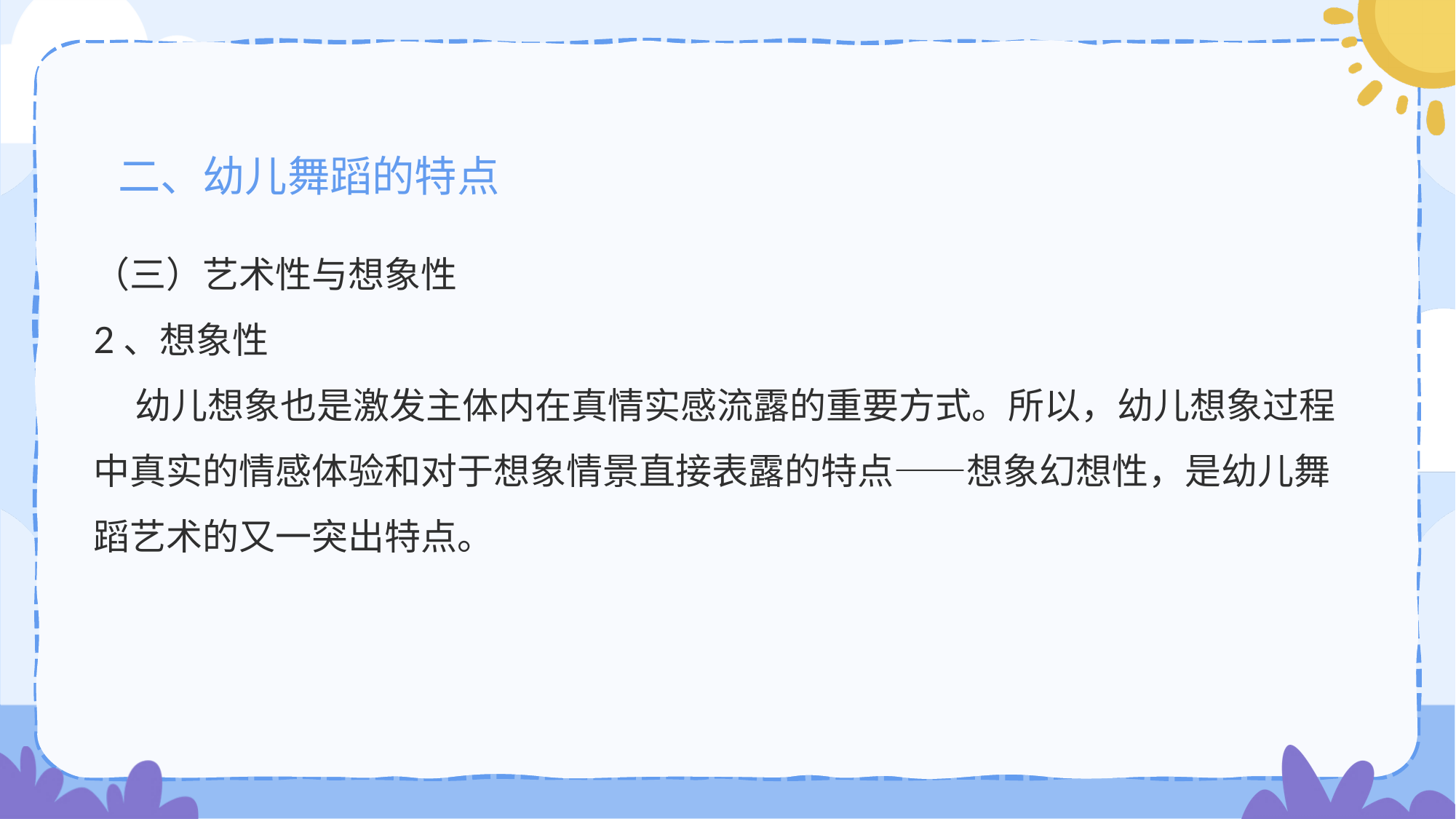

二、幼儿舞蹈的特点
（三）艺术性与想象性
2、想象性
    幼儿想象也是激发主体内在真情实感流露的重要方式。所以，幼儿想象过程中真实的情感体验和对于想象情景直接表露的特点——想象幻想性，是幼儿舞蹈艺术的又一突出特点。